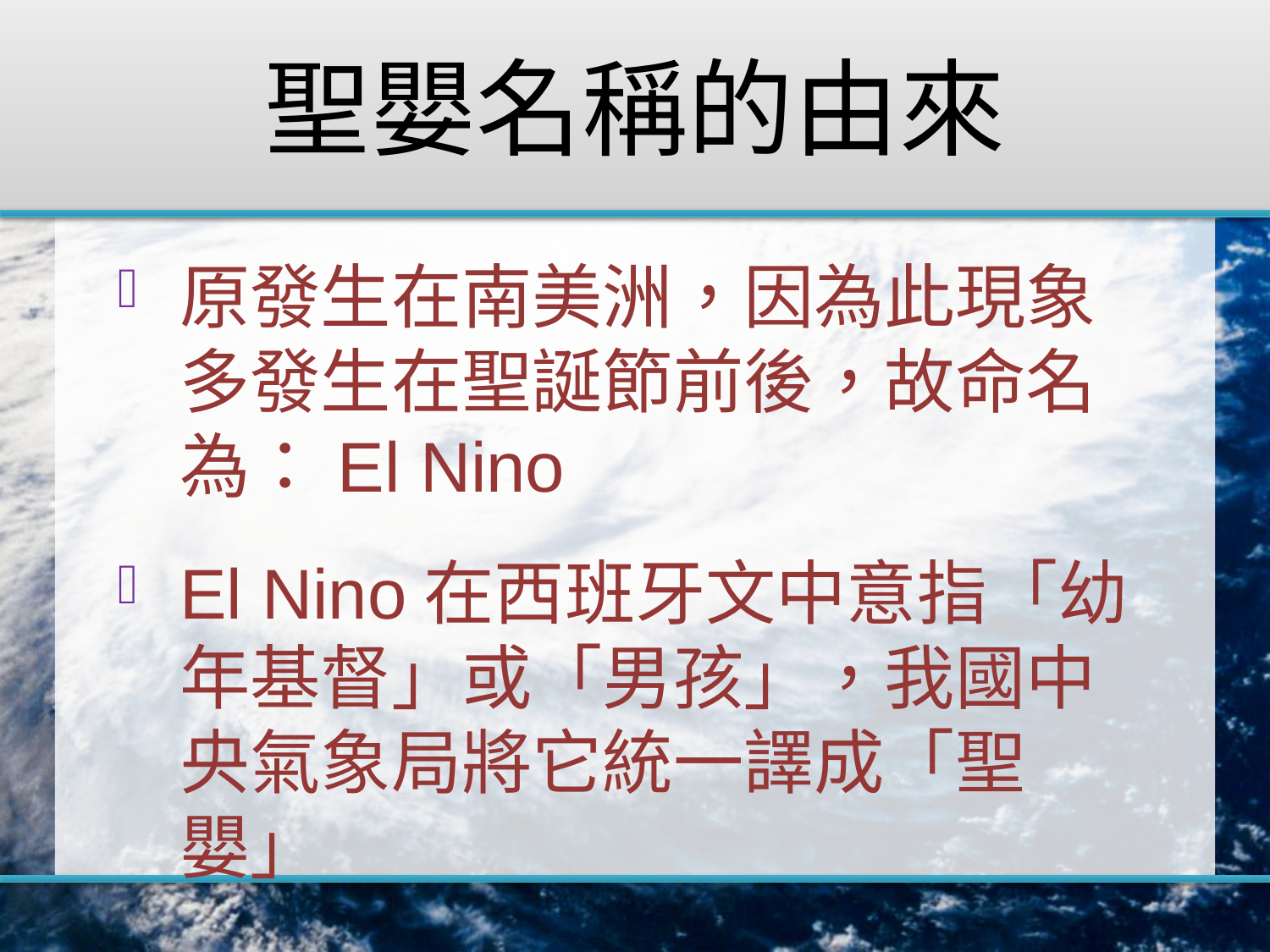

# 聖嬰名稱的由來
原發生在南美洲，因為此現象多發生在聖誕節前後，故命名為：El Nino
El Nino在西班牙文中意指「幼年基督」或「男孩」，我國中央氣象局將它統一譯成「聖嬰」